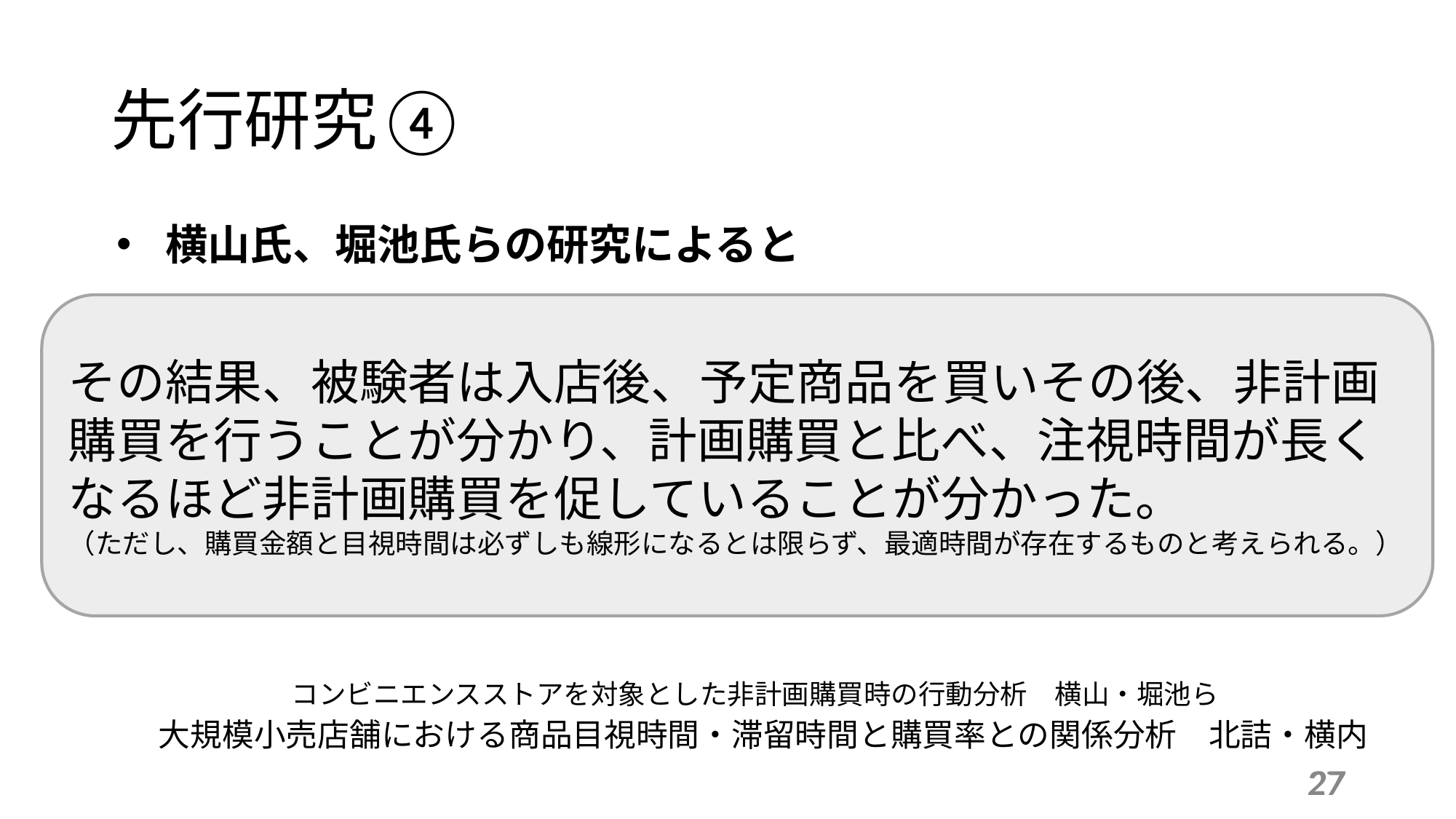

先行研究④
横山氏、堀池氏らの研究によると
その結果、被験者は入店後、予定商品を買いその後、非計画購買を行うことが分かり、計画購買と比べ、注視時間が長くなるほど非計画購買を促していることが分かった。
（ただし、購買金額と目視時間は必ずしも線形になるとは限らず、最適時間が存在するものと考えられる。）
コンビニエンスストアを対象とした非計画購買時の行動分析　横山・堀池ら
大規模小売店舗における商品目視時間・滞留時間と購買率との関係分析　北詰・横内
27
27